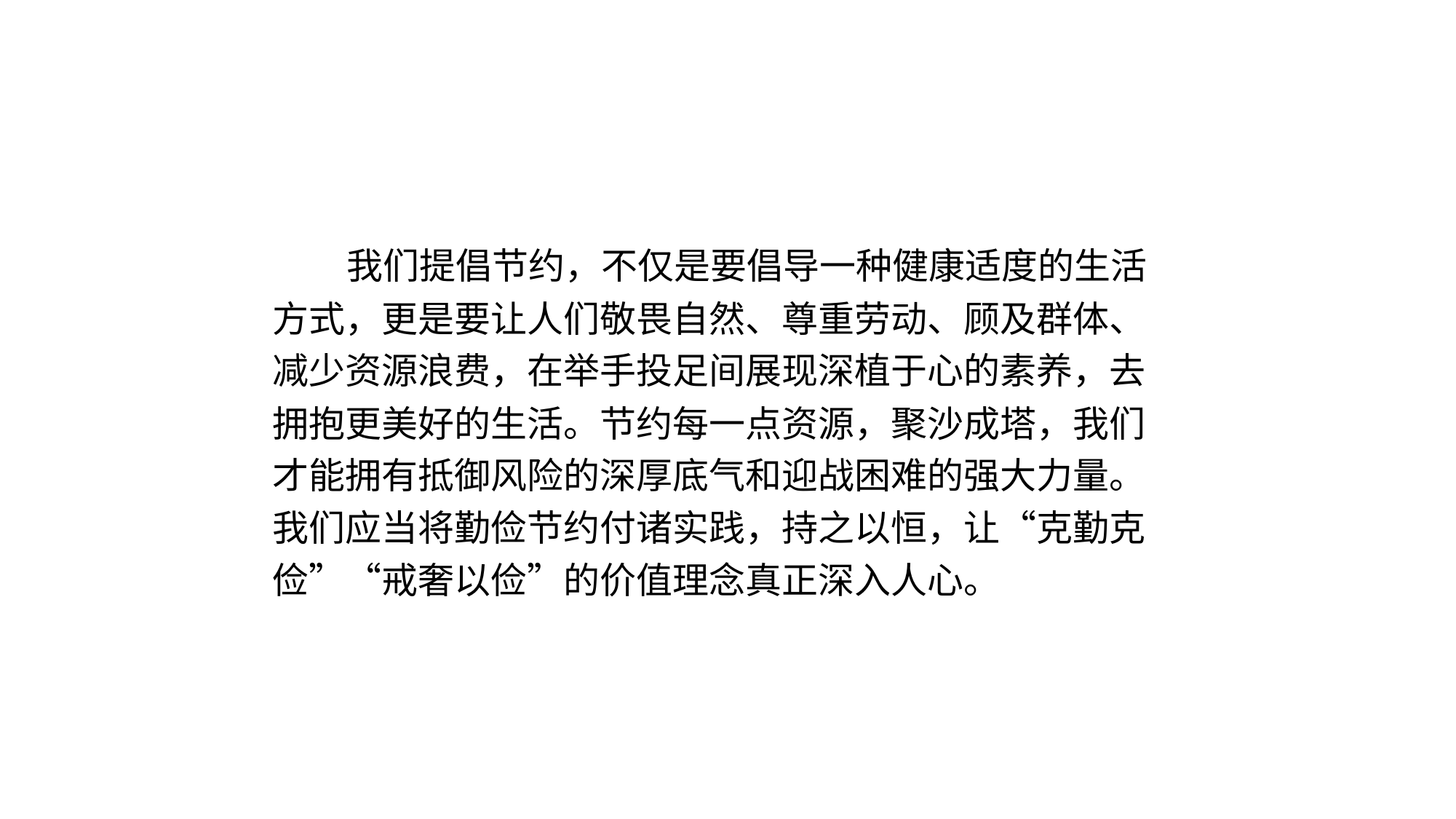

我们提倡节约，不仅是要倡导一种健康适度的生活方式，更是要让人们敬畏自然、尊重劳动、顾及群体、减少资源浪费，在举手投足间展现深植于心的素养，去拥抱更美好的生活。节约每一点资源，聚沙成塔，我们才能拥有抵御风险的深厚底气和迎战困难的强大力量。我们应当将勤俭节约付诸实践，持之以恒，让“克勤克俭”“戒奢以俭”的价值理念真正深入人心。